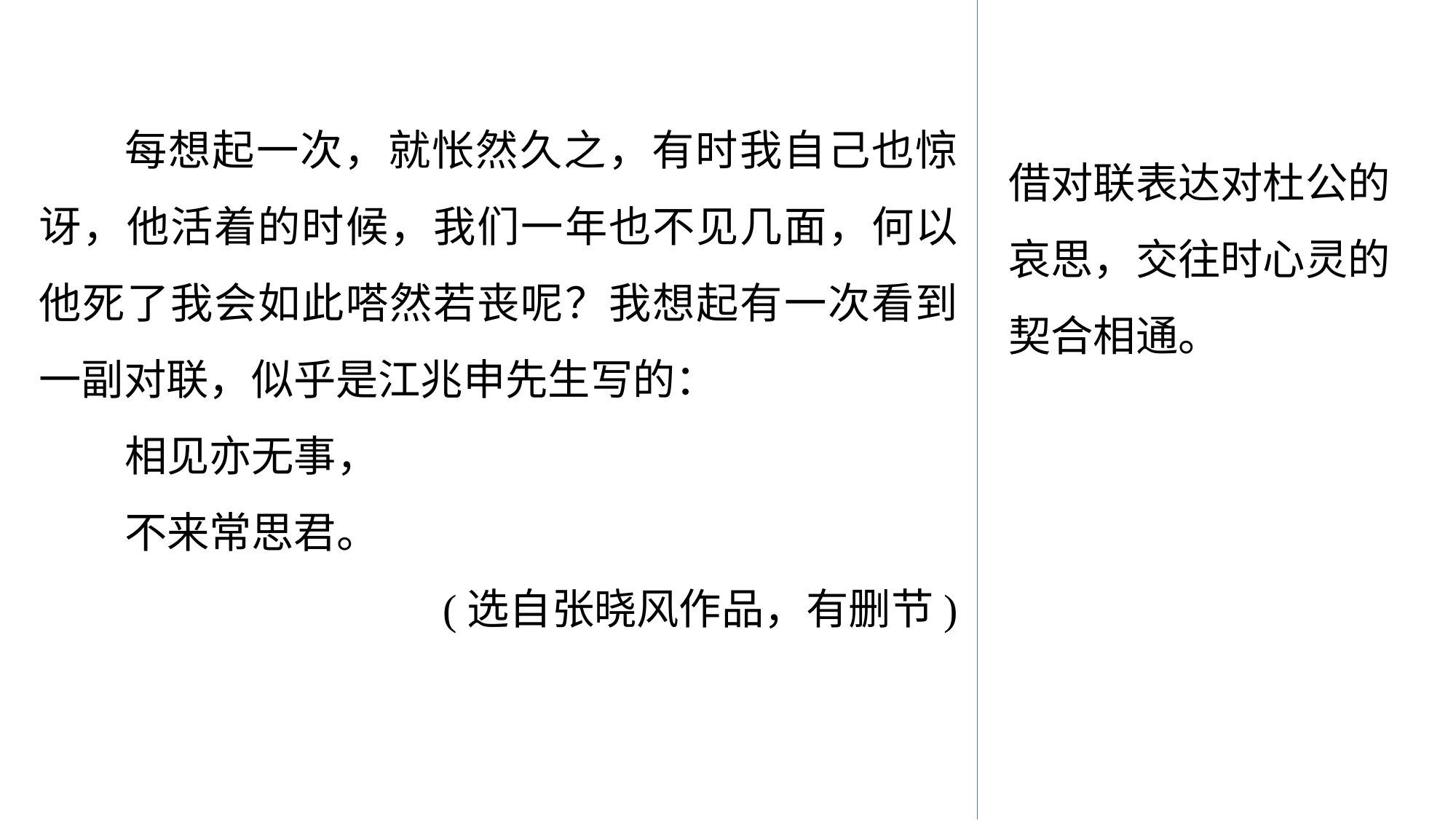

每想起一次，就怅然久之，有时我自己也惊讶，他活着的时候，我们一年也不见几面，何以他死了我会如此嗒然若丧呢？我想起有一次看到一副对联，似乎是江兆申先生写的：
相见亦无事，
不来常思君。
(选自张晓风作品，有删节)
借对联表达对杜公的哀思，交往时心灵的契合相通。